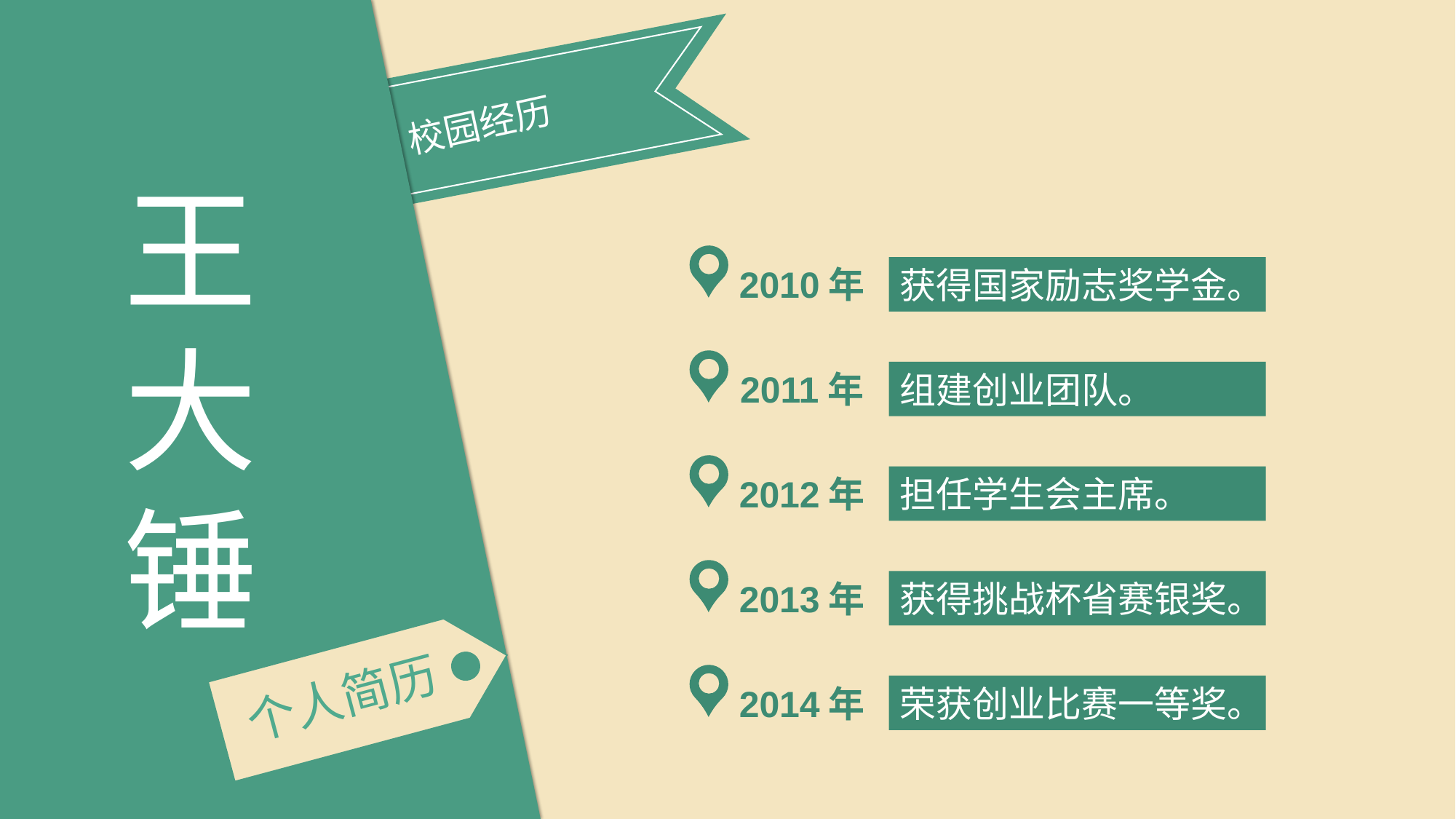

校园经历
王
大
锤

2010年
获得国家励志奖学金。

2011年
组建创业团队。

2012年
担任学生会主席。

2013年
获得挑战杯省赛银奖。

个人简历

2014年
荣获创业比赛一等奖。